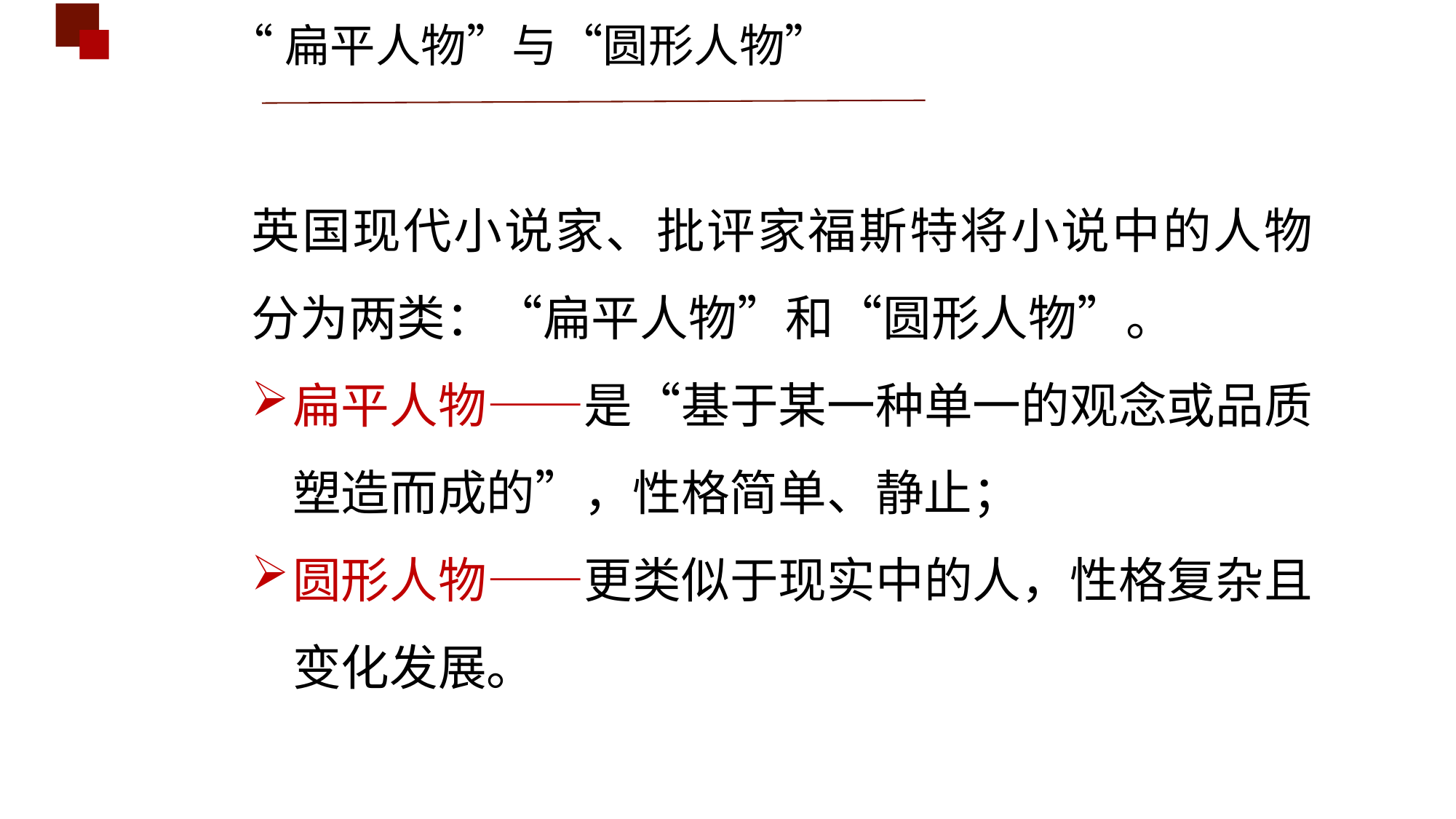

“扁平人物”与“圆形人物”
英国现代小说家、批评家福斯特将小说中的人物分为两类：“扁平人物”和“圆形人物”。
扁平人物——是“基于某一种单一的观念或品质塑造而成的”，性格简单、静止；
圆形人物——更类似于现实中的人，性格复杂且变化发展。